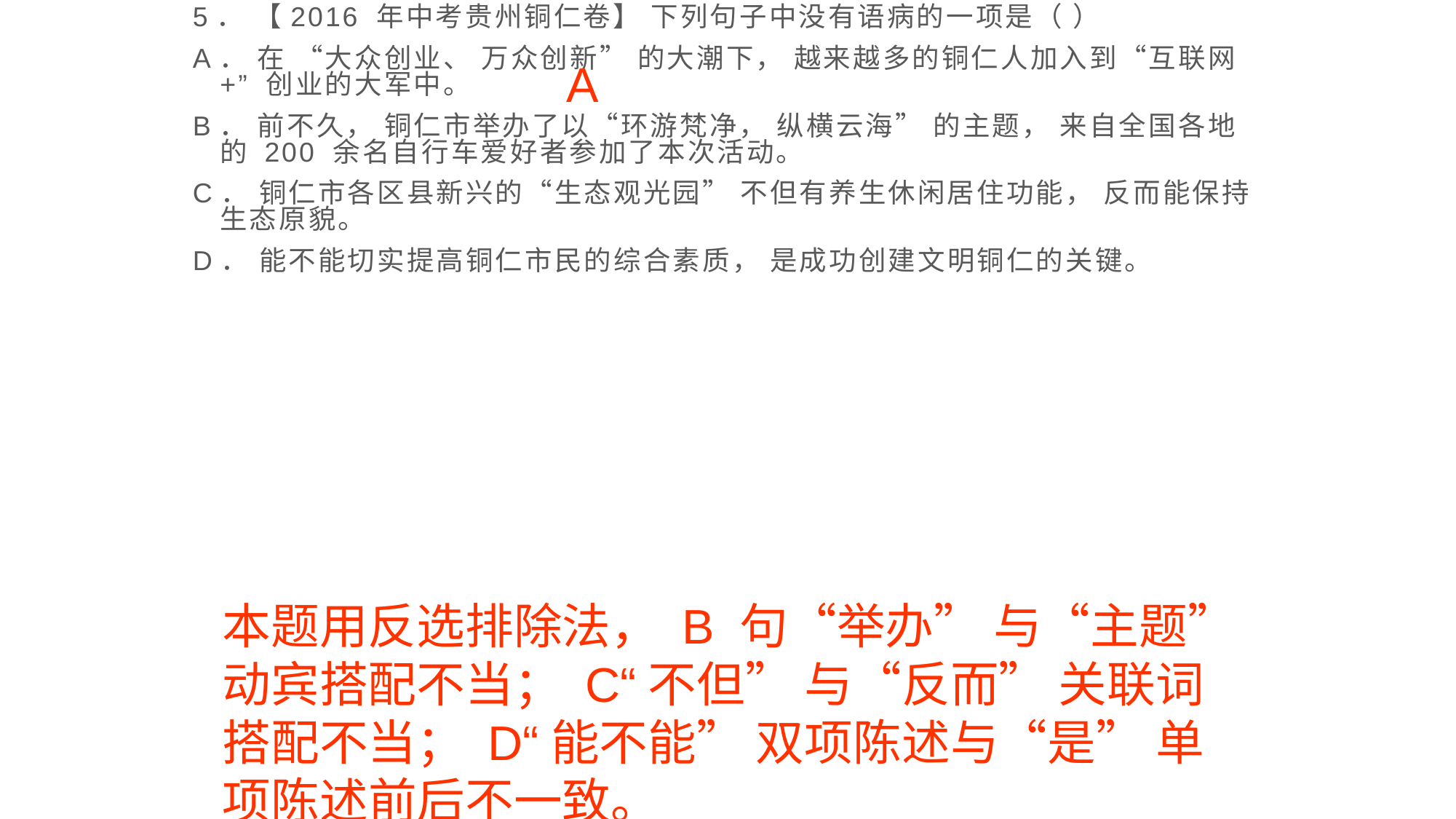

5． 【2016 年中考贵州铜仁卷】 下列句子中没有语病的一项是（ ）
A． 在 “大众创业、 万众创新” 的大潮下， 越来越多的铜仁人加入到“互联网+” 创业的大军中。
B． 前不久， 铜仁市举办了以“环游梵净， 纵横云海” 的主题， 来自全国各地的 200 余名自行车爱好者参加了本次活动。
C． 铜仁市各区县新兴的“生态观光园” 不但有养生休闲居住功能， 反而能保持生态原貌。
D． 能不能切实提高铜仁市民的综合素质， 是成功创建文明铜仁的关键。

A

本题用反选排除法， B 句“举办” 与“主题” 动宾搭配不当； C“不但” 与“反而” 关联词搭配不当； D“能不能” 双项陈述与“是” 单项陈述前后不一致。